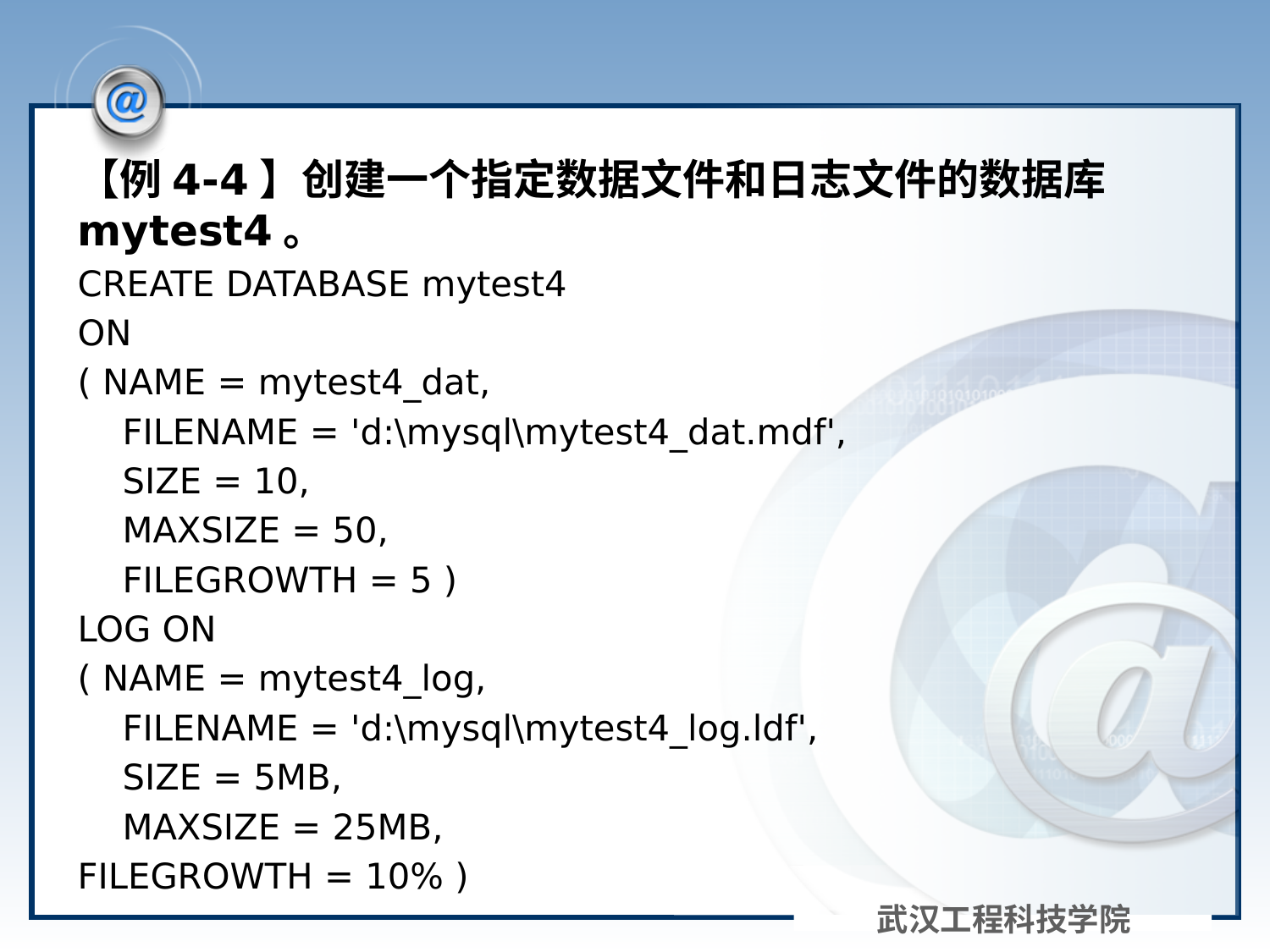

#
【例4-4】创建一个指定数据文件和日志文件的数据库mytest4。
CREATE DATABASE mytest4
ON
( NAME = mytest4_dat,
    FILENAME = 'd:\mysql\mytest4_dat.mdf',
    SIZE = 10,
    MAXSIZE = 50,
    FILEGROWTH = 5 )
LOG ON
( NAME = mytest4_log,
    FILENAME = 'd:\mysql\mytest4_log.ldf',
    SIZE = 5MB,
    MAXSIZE = 25MB,
FILEGROWTH = 10% )

武汉工程科技学院